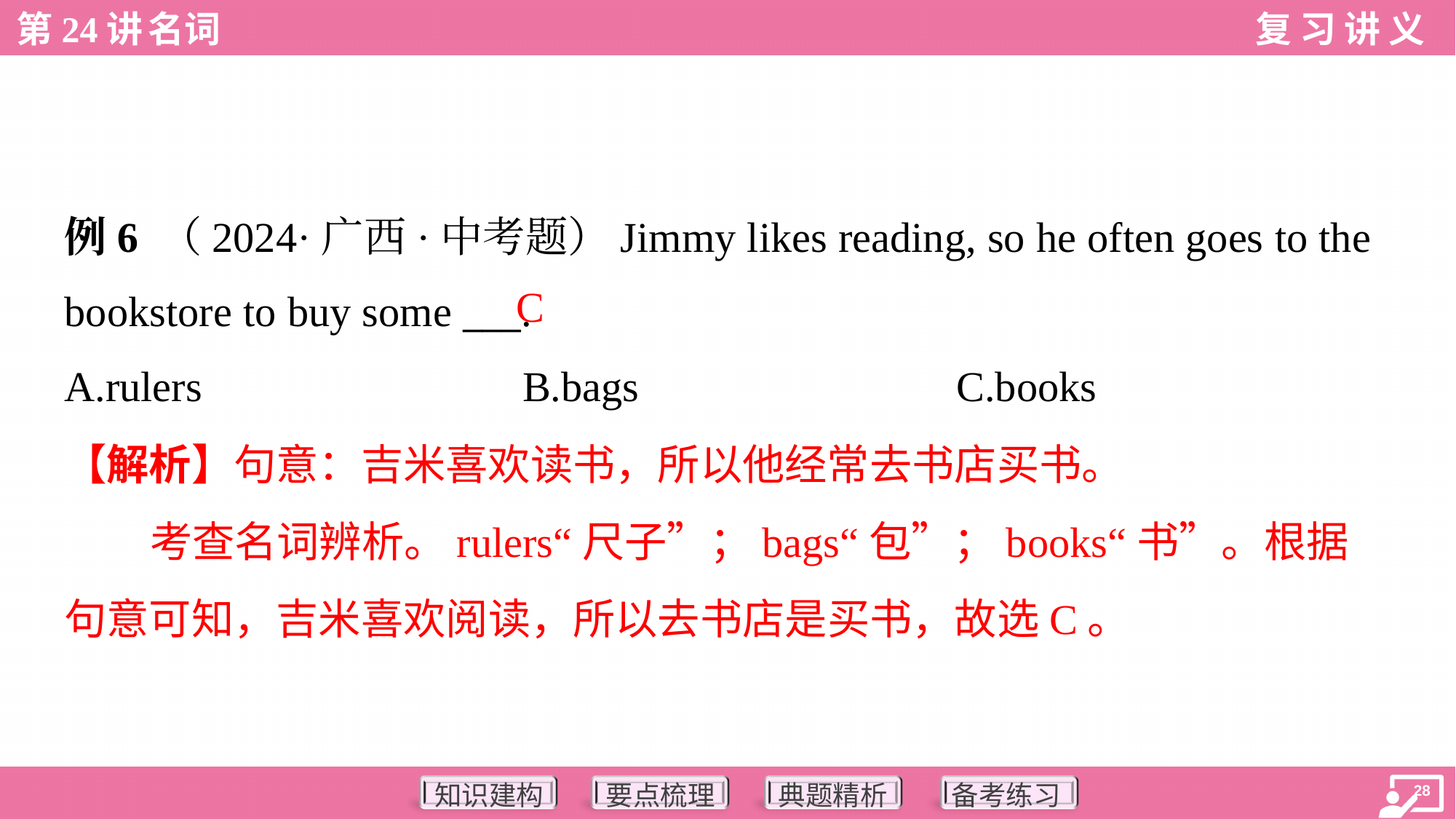

例6 （2024·广西·中考题）Jimmy likes reading, so he often goes to the
bookstore to buy some ___.
C
A.rulers	B.bags	C.books
【解析】句意：吉米喜欢读书，所以他经常去书店买书。
考查名词辨析。rulers“尺子”；bags“包”；books“书”。根据句意可知，吉米喜欢阅读，所以去书店是买书，故选C。